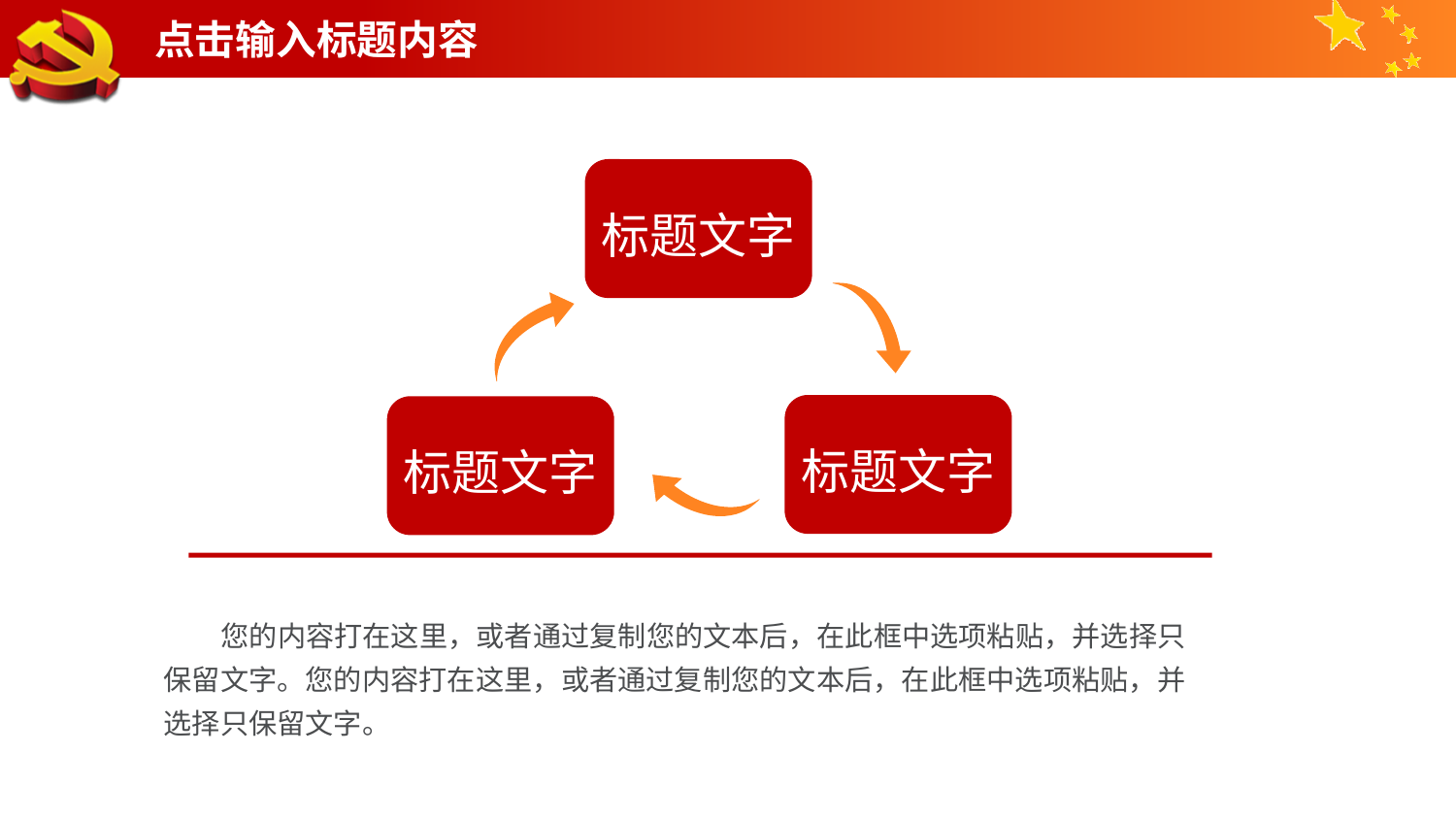

# 点击输入标题内容
标题文字

标题文字
标题文字

        您的内容打在这里，或者通过复制您的文本后，在此框中选项粘贴，并选择只保留文字。您的内容打在这里，或者通过复制您的文本后，在此框中选项粘贴，并选择只保留文字。